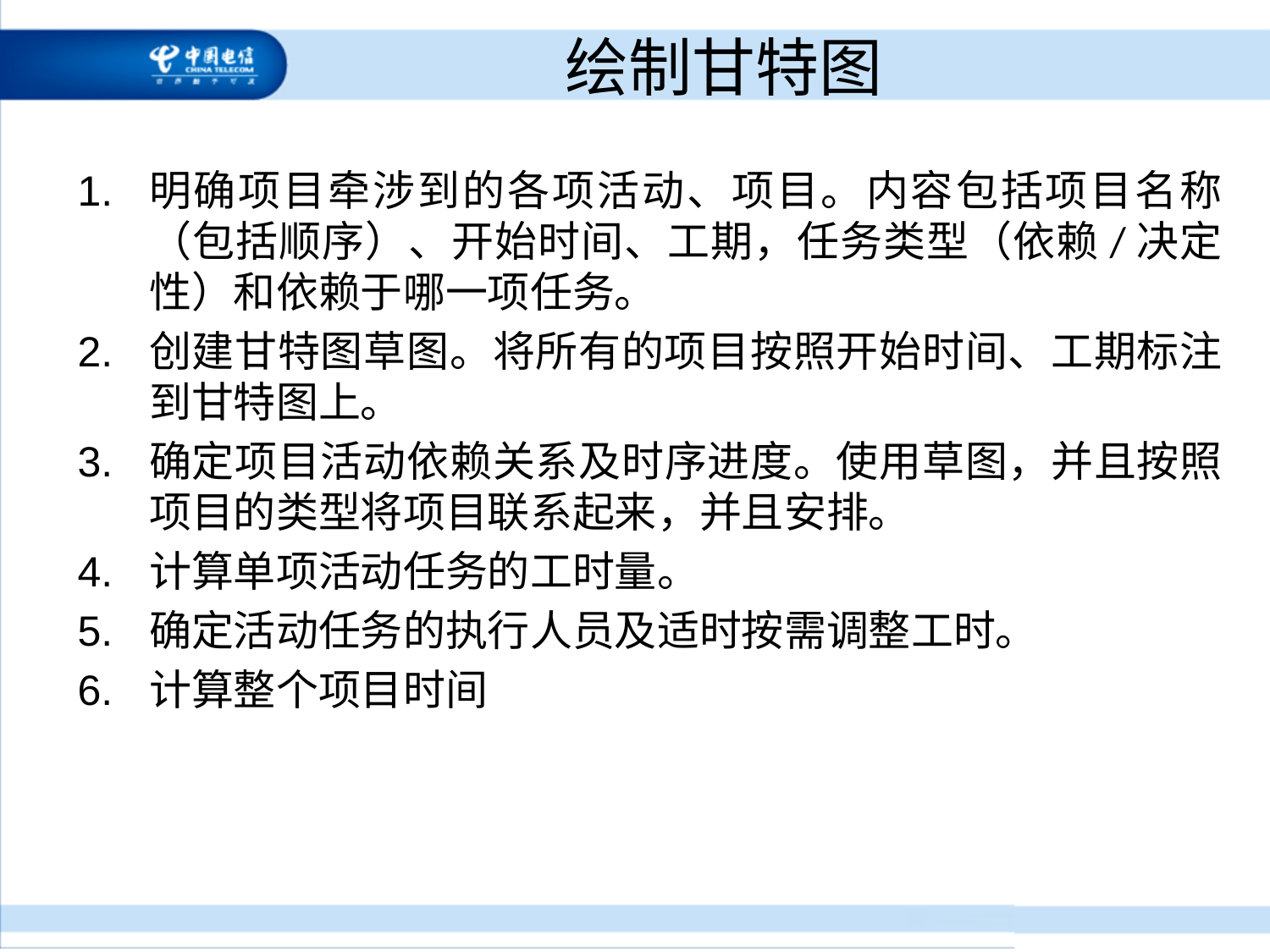

# 绘制甘特图
明确项目牵涉到的各项活动、项目。内容包括项目名称（包括顺序）、开始时间、工期，任务类型（依赖/决定性）和依赖于哪一项任务。
创建甘特图草图。将所有的项目按照开始时间、工期标注到甘特图上。
确定项目活动依赖关系及时序进度。使用草图，并且按照项目的类型将项目联系起来，并且安排。
计算单项活动任务的工时量。
确定活动任务的执行人员及适时按需调整工时。
计算整个项目时间